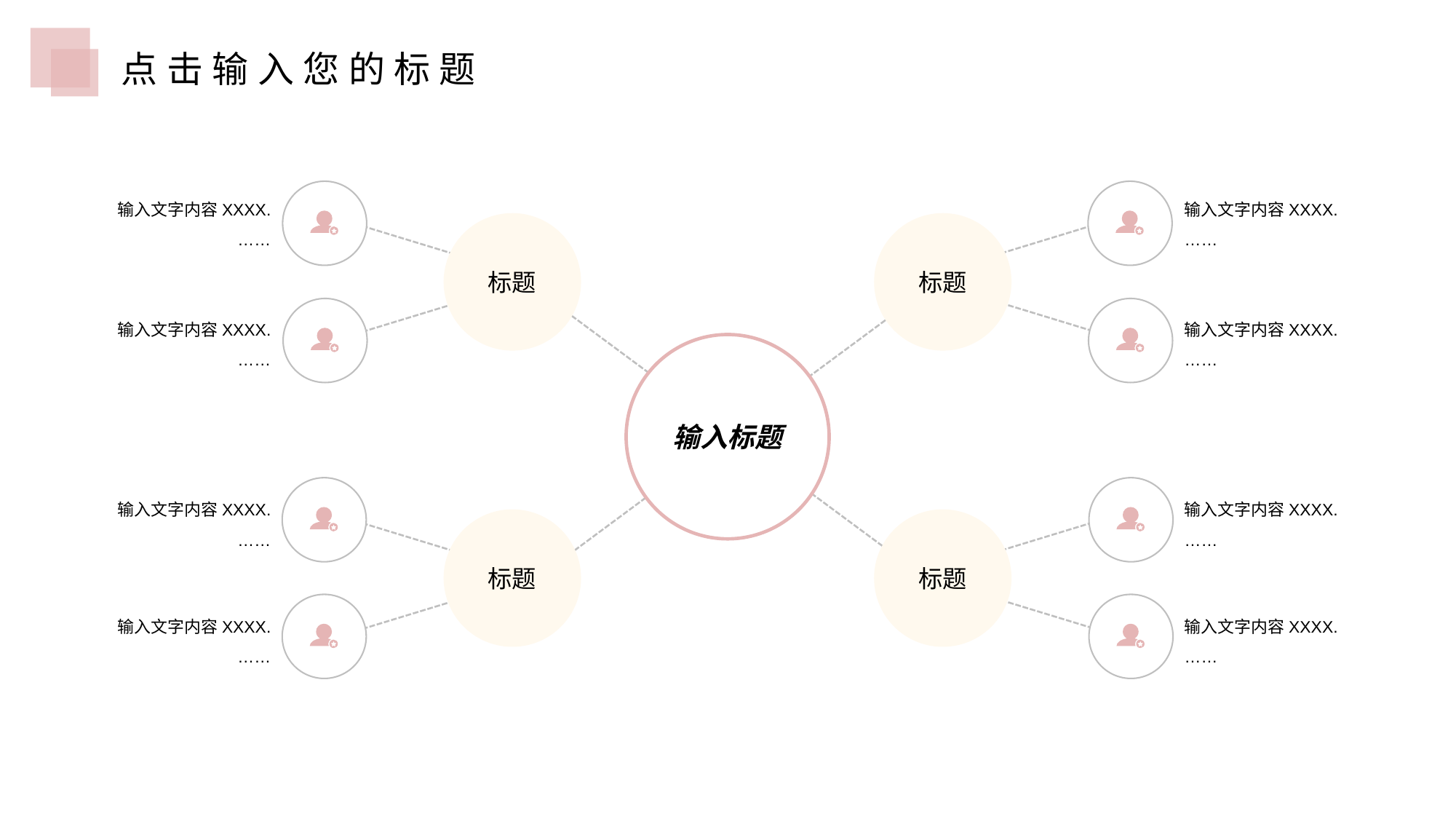

点击输入您的标题

标题
标题

输入标题

标题
标题

输入文字内容XXXX.
……
输入文字内容XXXX.
……
输入文字内容XXXX.
……
输入文字内容XXXX.
……
输入文字内容XXXX.
……
输入文字内容XXXX.
……
输入文字内容XXXX.
……
输入文字内容XXXX.
……